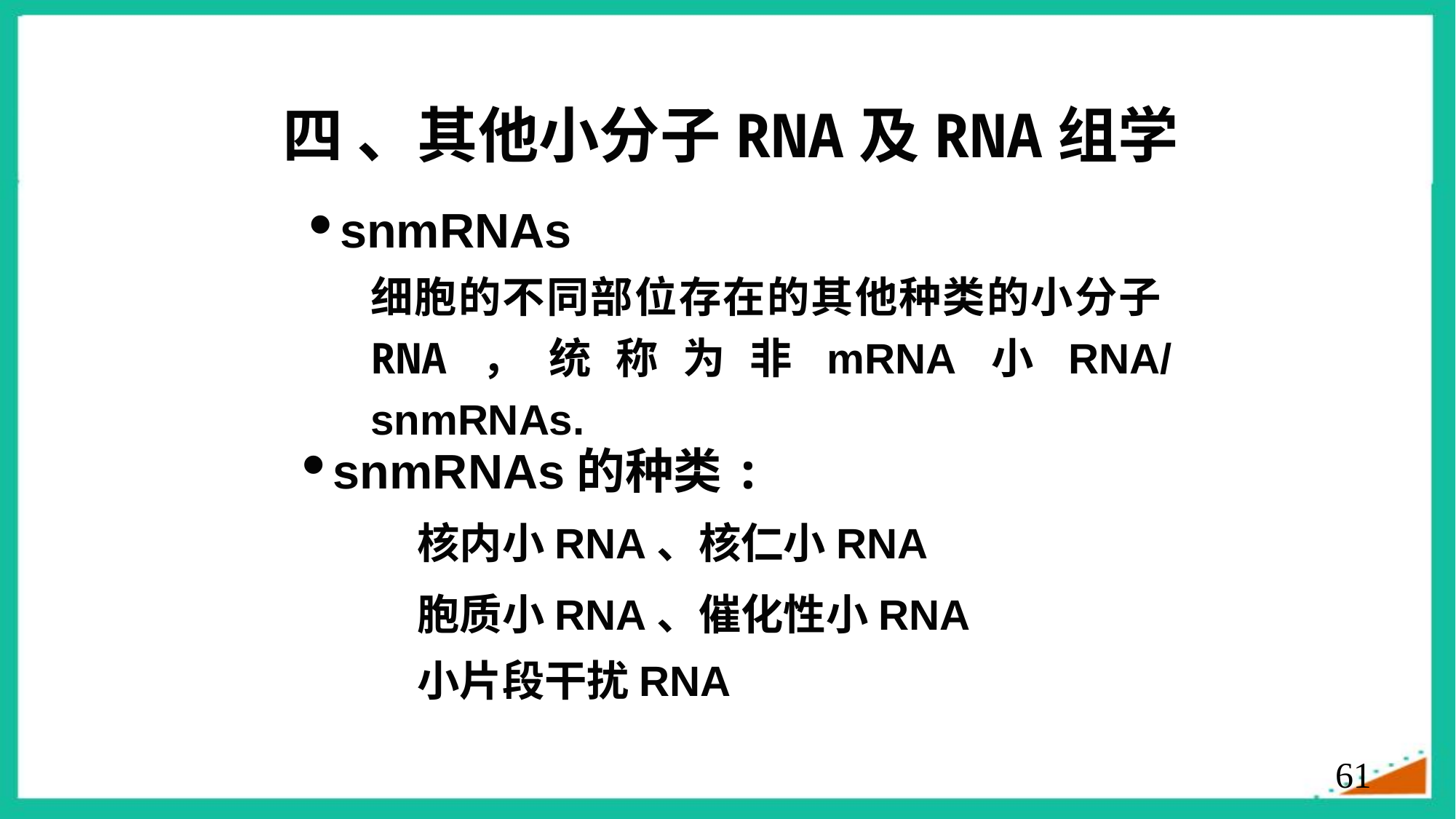

四 、其他小分子RNA及RNA组学
snmRNAs
细胞的不同部位存在的其他种类的小分子RNA，统称为非mRNA小RNA/snmRNAs.
snmRNAs的种类:
核内小RNA、核仁小RNA
胞质小RNA、催化性小RNA
小片段干扰RNA
61